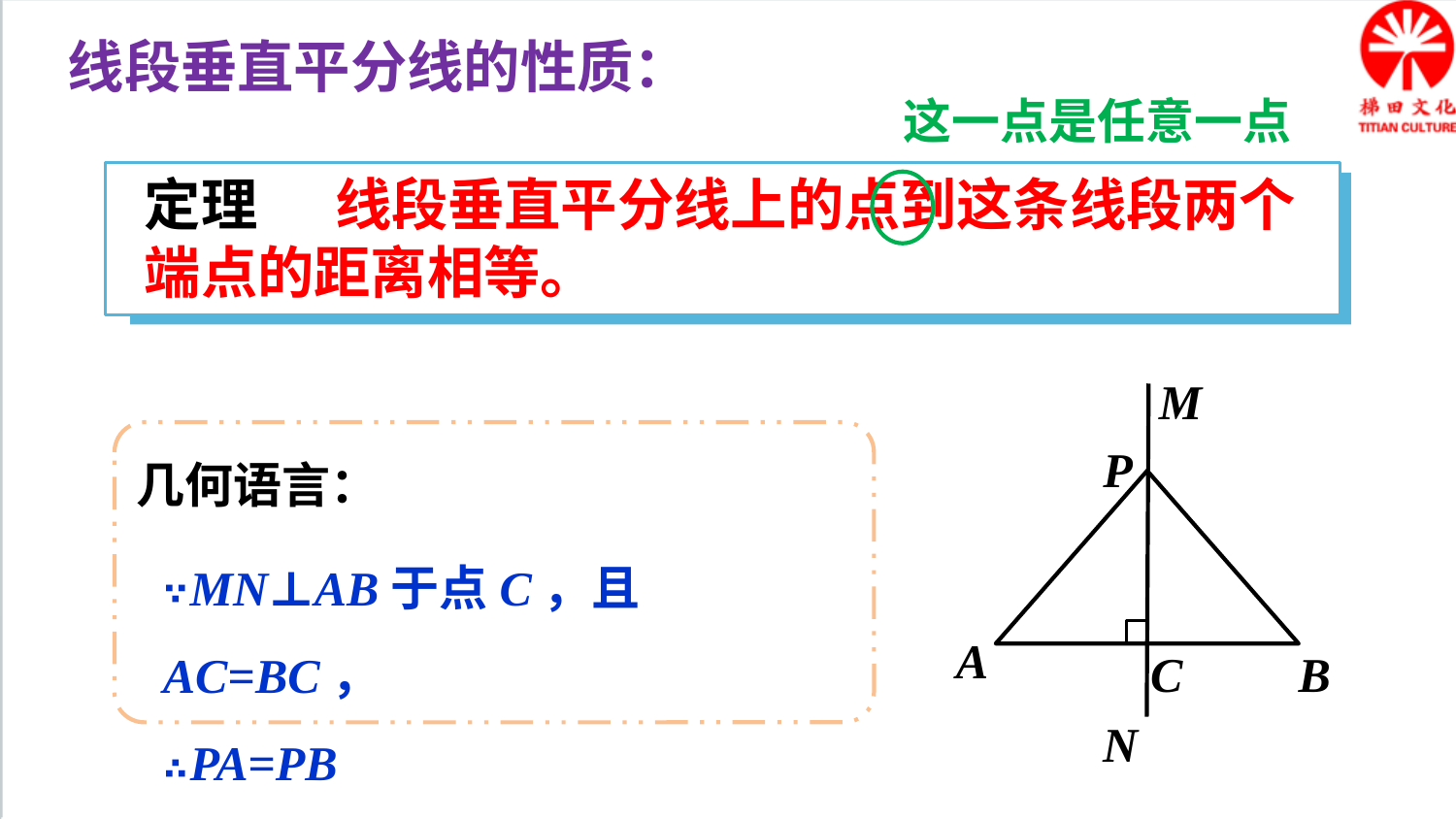

线段垂直平分线的性质：
这一点是任意一点
定理      线段垂直平分线上的点到这条线段两个端点的距离相等。

M
P

A

C
B
N

几何语言：
∵MN⊥AB于点C，且AC=BC，
∴PA=PB